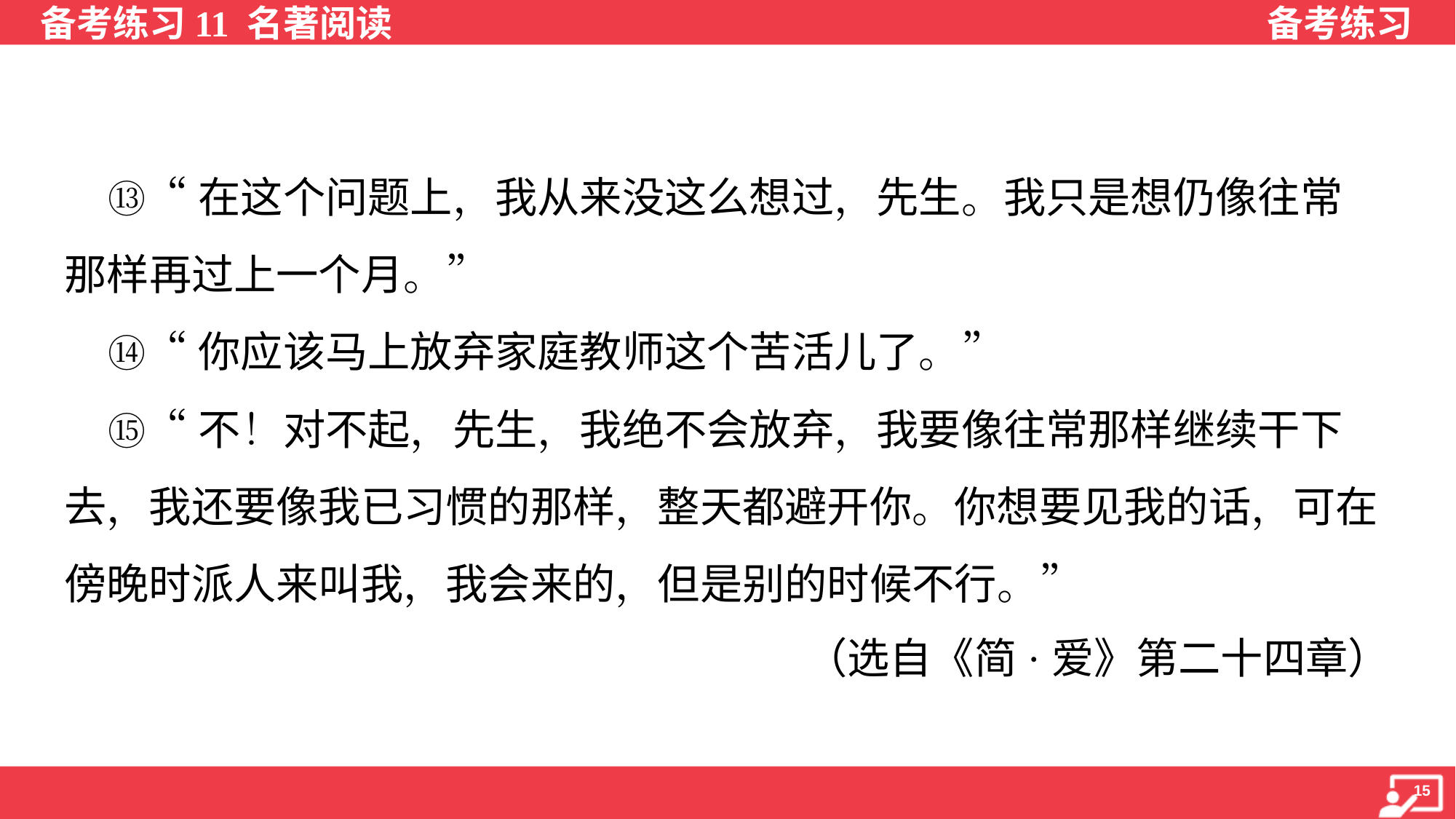

⑬“在这个问题上，我从来没这么想过，先生。我只是想仍像往常
那样再过上一个月。”
    ⑭“你应该马上放弃家庭教师这个苦活儿了。”
    ⑮“不！对不起，先生，我绝不会放弃，我要像往常那样继续干下
去，我还要像我已习惯的那样，整天都避开你。你想要见我的话，可在
傍晚时派人来叫我，我会来的，但是别的时候不行。”
（选自《简·爱》第二十四章）